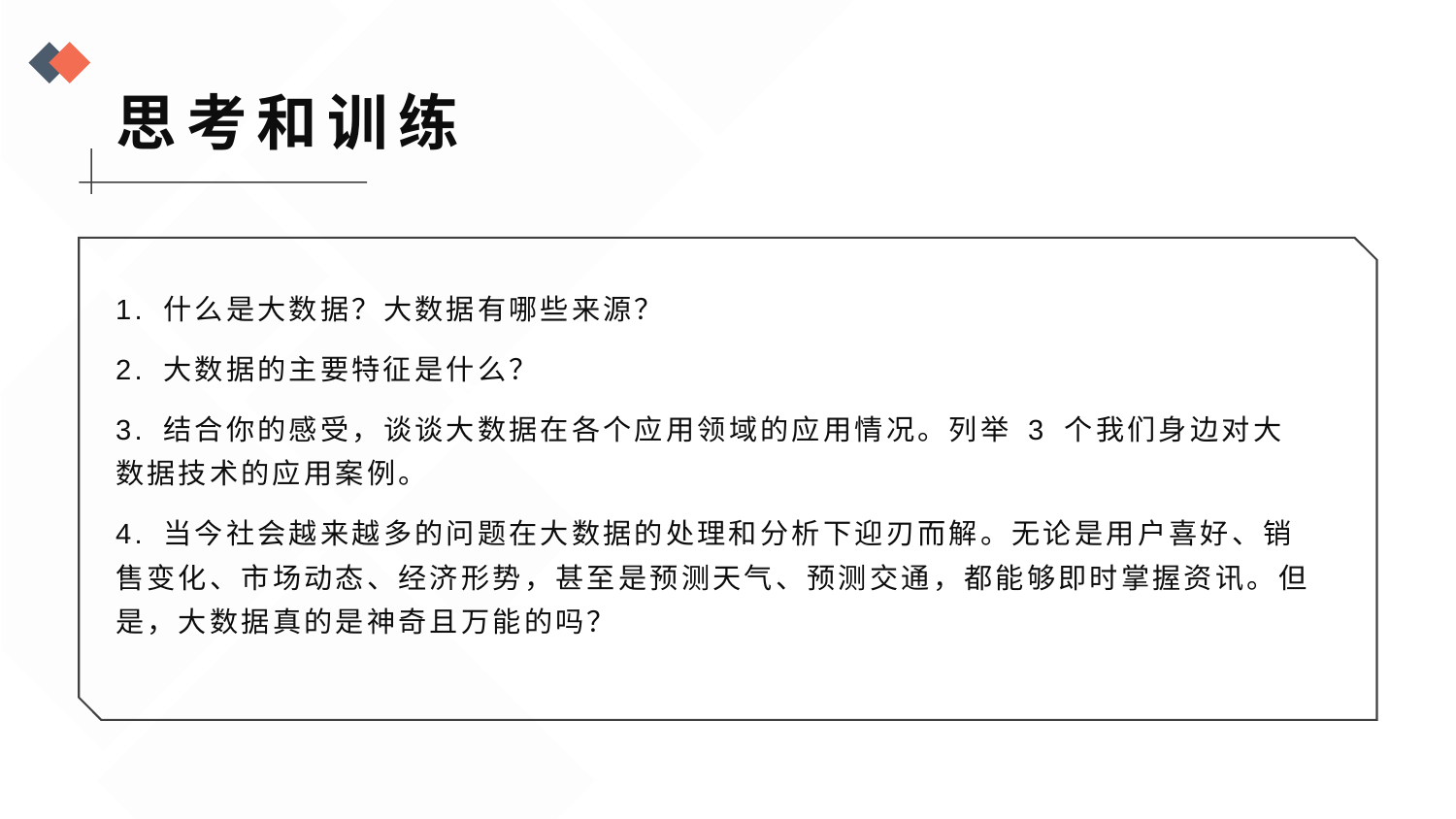

思考和训练

1. 什么是大数据？大数据有哪些来源？
2. 大数据的主要特征是什么？
3. 结合你的感受，谈谈大数据在各个应用领域的应用情况。列举 3 个我们身边对大数据技术的应用案例。
4. 当今社会越来越多的问题在大数据的处理和分析下迎刃而解。无论是用户喜好、销售变化、市场动态、经济形势，甚至是预测天气、预测交通，都能够即时掌握资讯。但是，大数据真的是神奇且万能的吗？